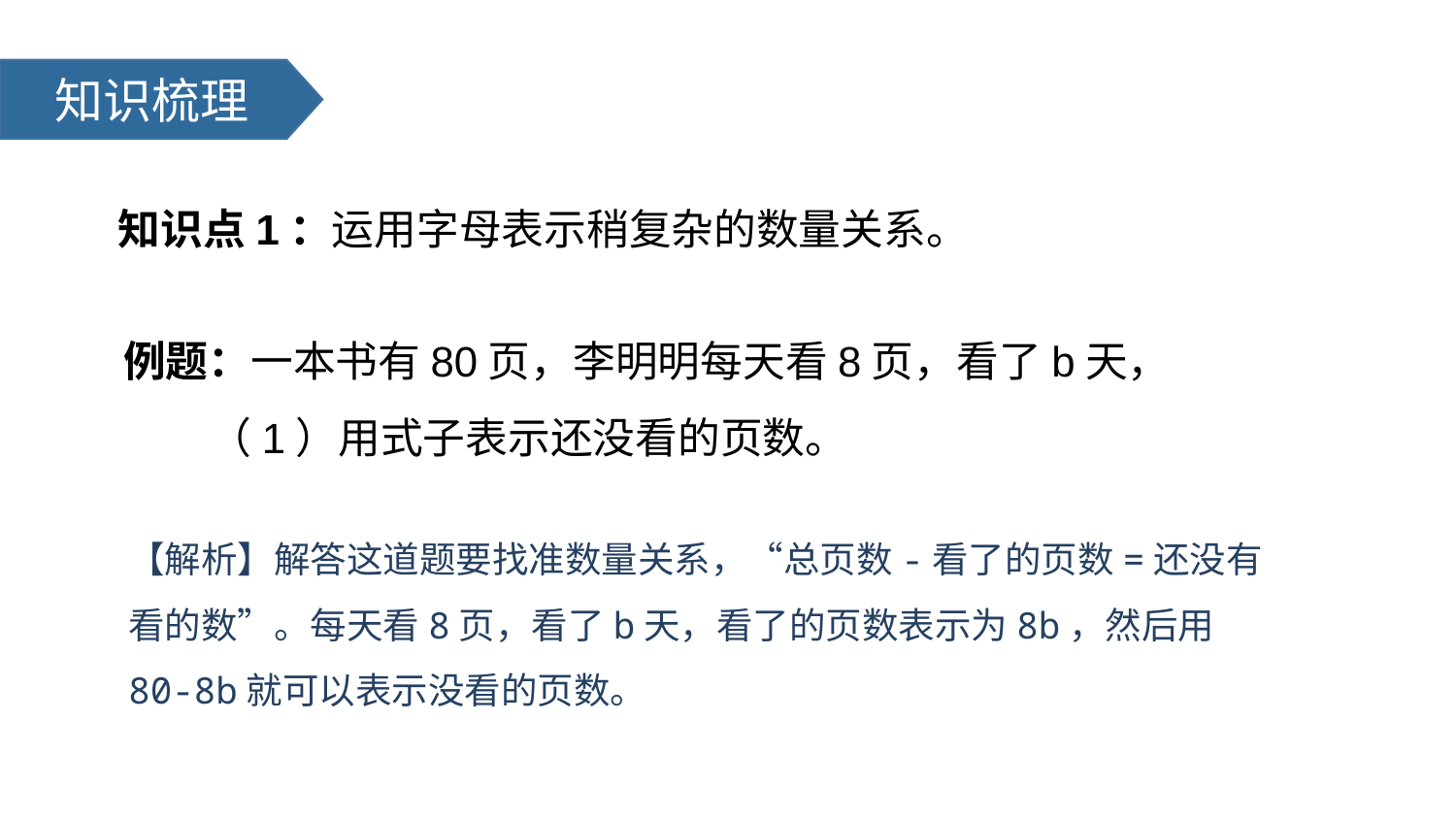

知识梳理
知识点1：运用字母表示稍复杂的数量关系。
例题：一本书有80页，李明明每天看8页，看了b天，
        （1）用式子表示还没看的页数。
【解析】解答这道题要找准数量关系，“总页数-看了的页数=还没有看的数”。每天看8页，看了b天，看了的页数表示为8b，然后用80-8b就可以表示没看的页数。